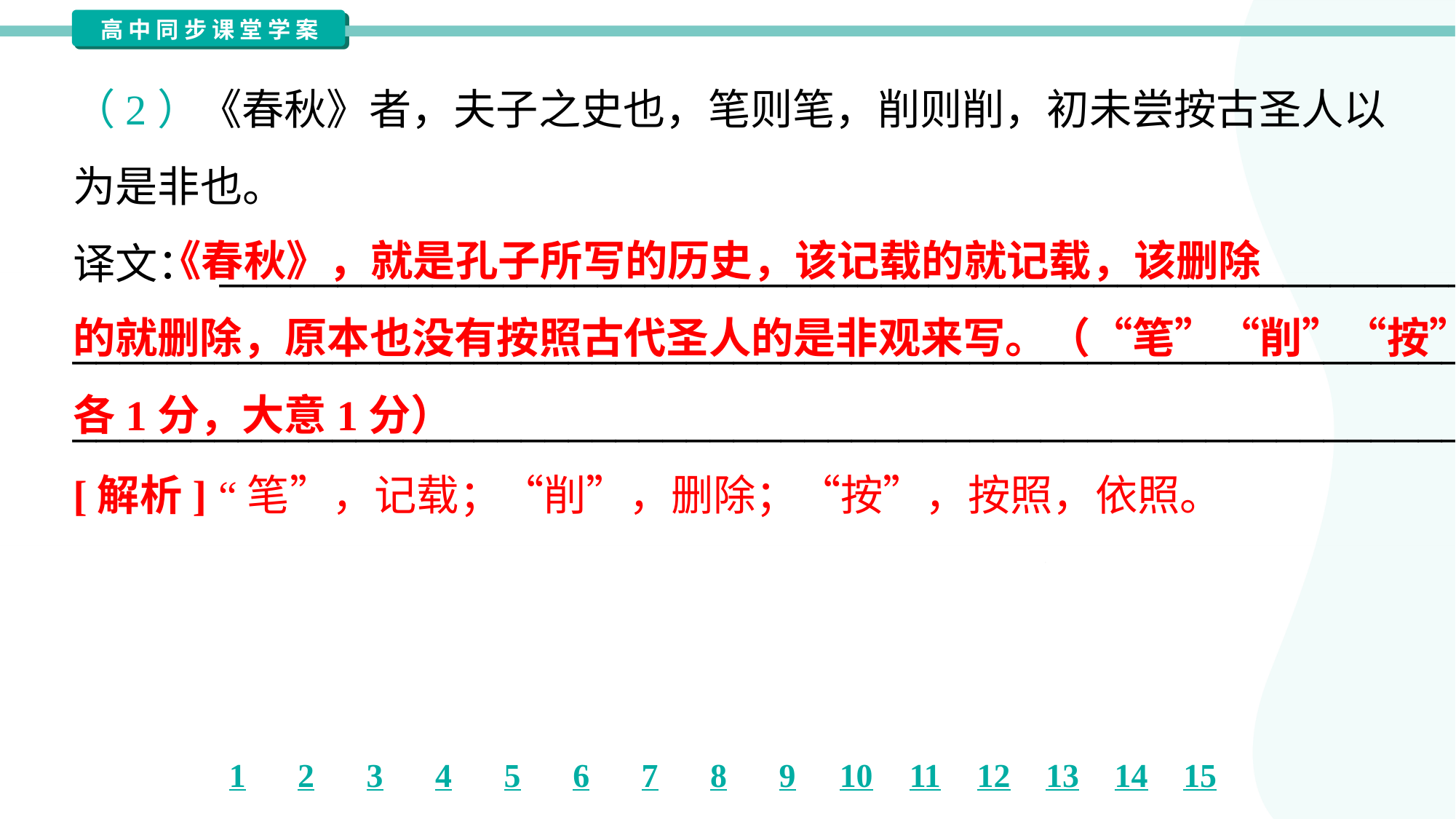

（2）《春秋》者，夫子之史也，笔则笔，削则削，初未尝按古圣人以
为是非也。
译文： ______________________________________________________
_____________________________________________________________
_____________________________________________________________
        《春秋》，就是孔子所写的历史，该记载的就记载，该删除
的就删除，原本也没有按照古代圣人的是非观来写。（“笔”“削”“按”
各1分，大意1分）
[解析] “笔”，记载；“削”，删除；“按”，按照，依照。